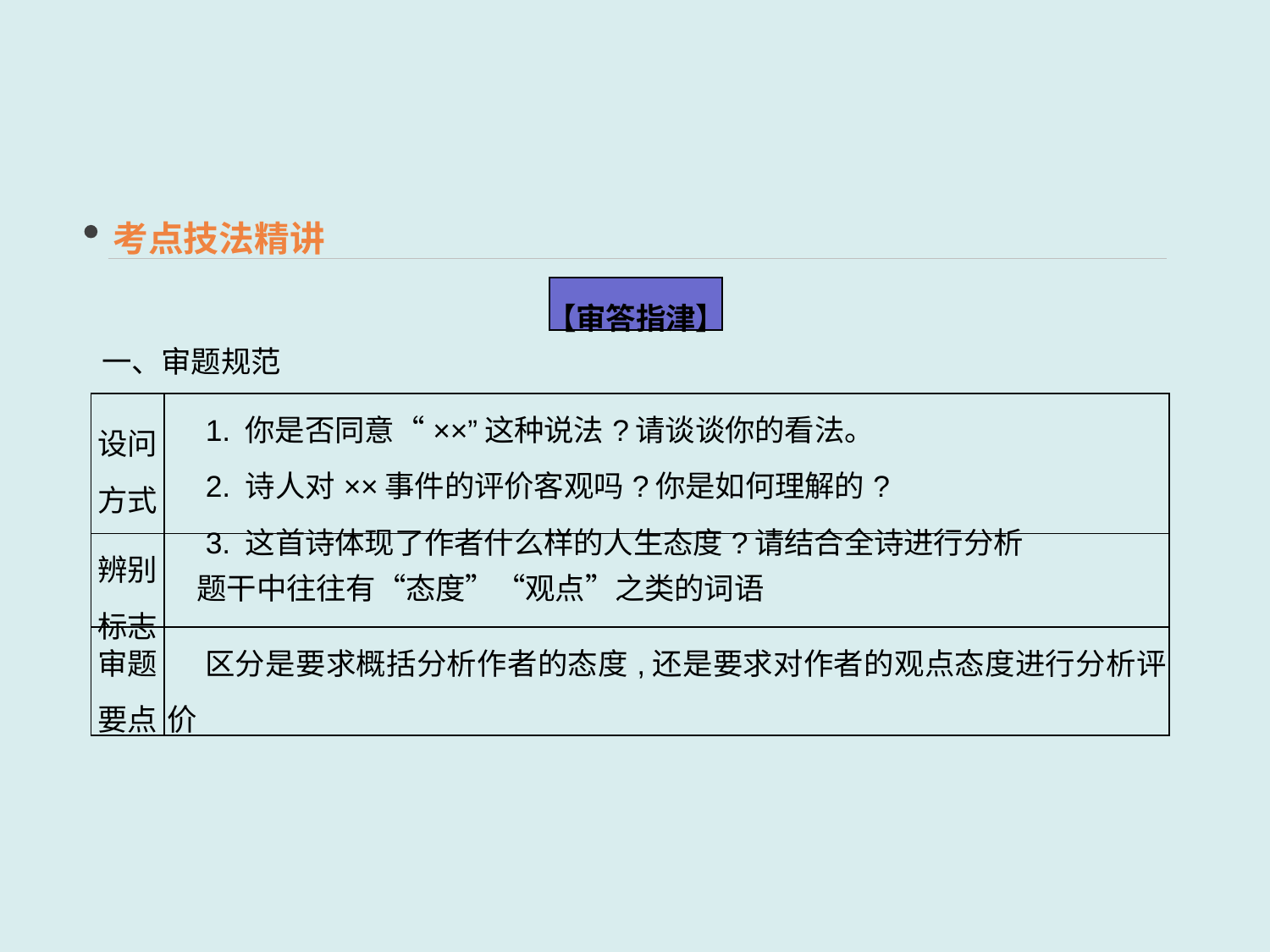

考点技法精讲

【审答指津】

一、审题规范
| 设问方式 | 1. 你是否同意“××”这种说法?请谈谈你的看法。 　2. 诗人对××事件的评价客观吗?你是如何理解的? 　3. 这首诗体现了作者什么样的人生态度?请结合全诗进行分析 |
| --- | --- |
| 辨别标志 | 题干中往往有“态度”“观点”之类的词语 |
| 审题要点 | 区分是要求概括分析作者的态度,还是要求对作者的观点态度进行分析评价 |